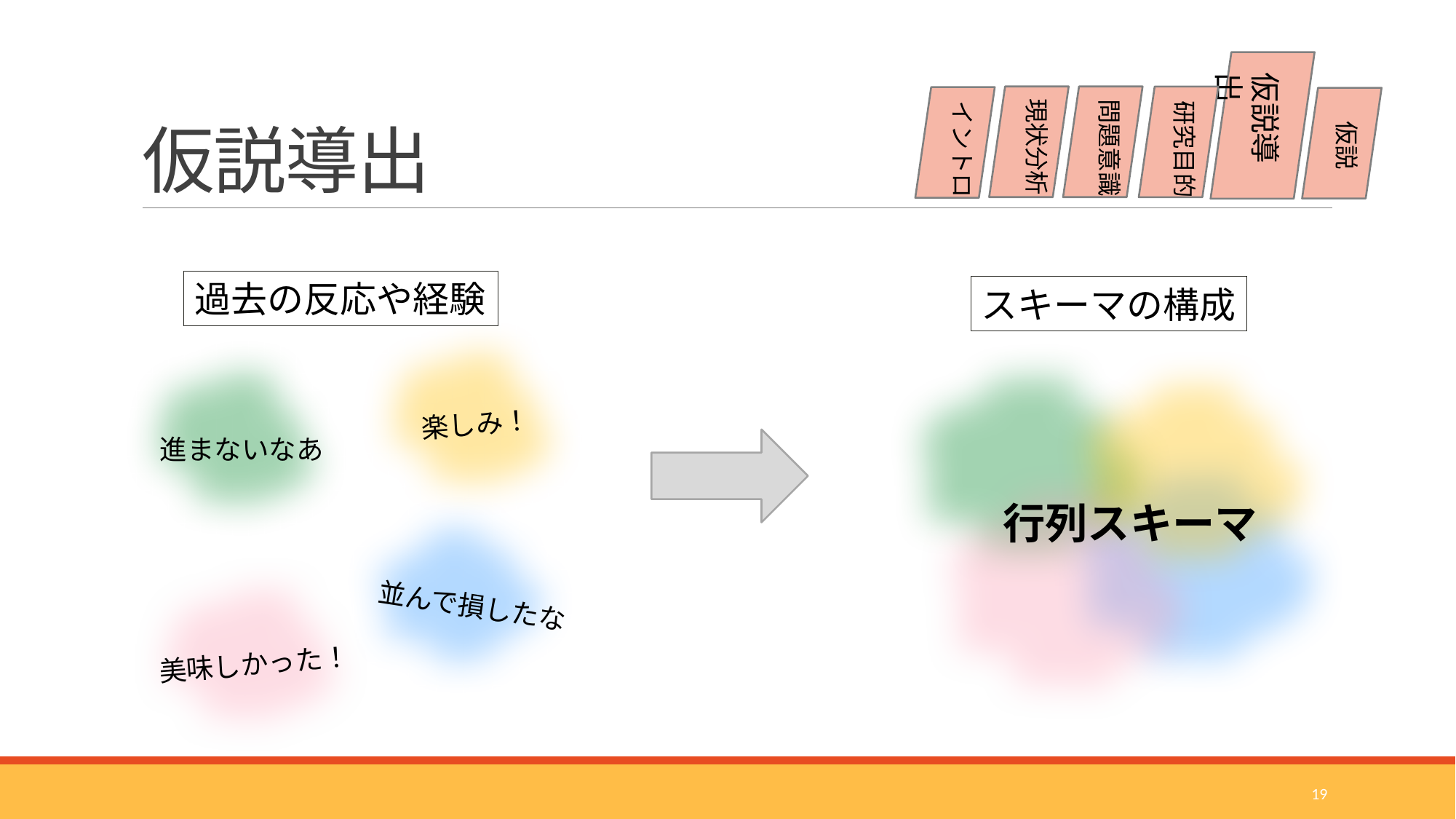

# 仮説導出

仮説導出

現状分析

問題意識
研究目的
イントロ
仮説
過去の反応や経験
スキーマの構成

楽しみ！
進まないなあ

行列スキーマ
並んで損したな
美味しかった！
19